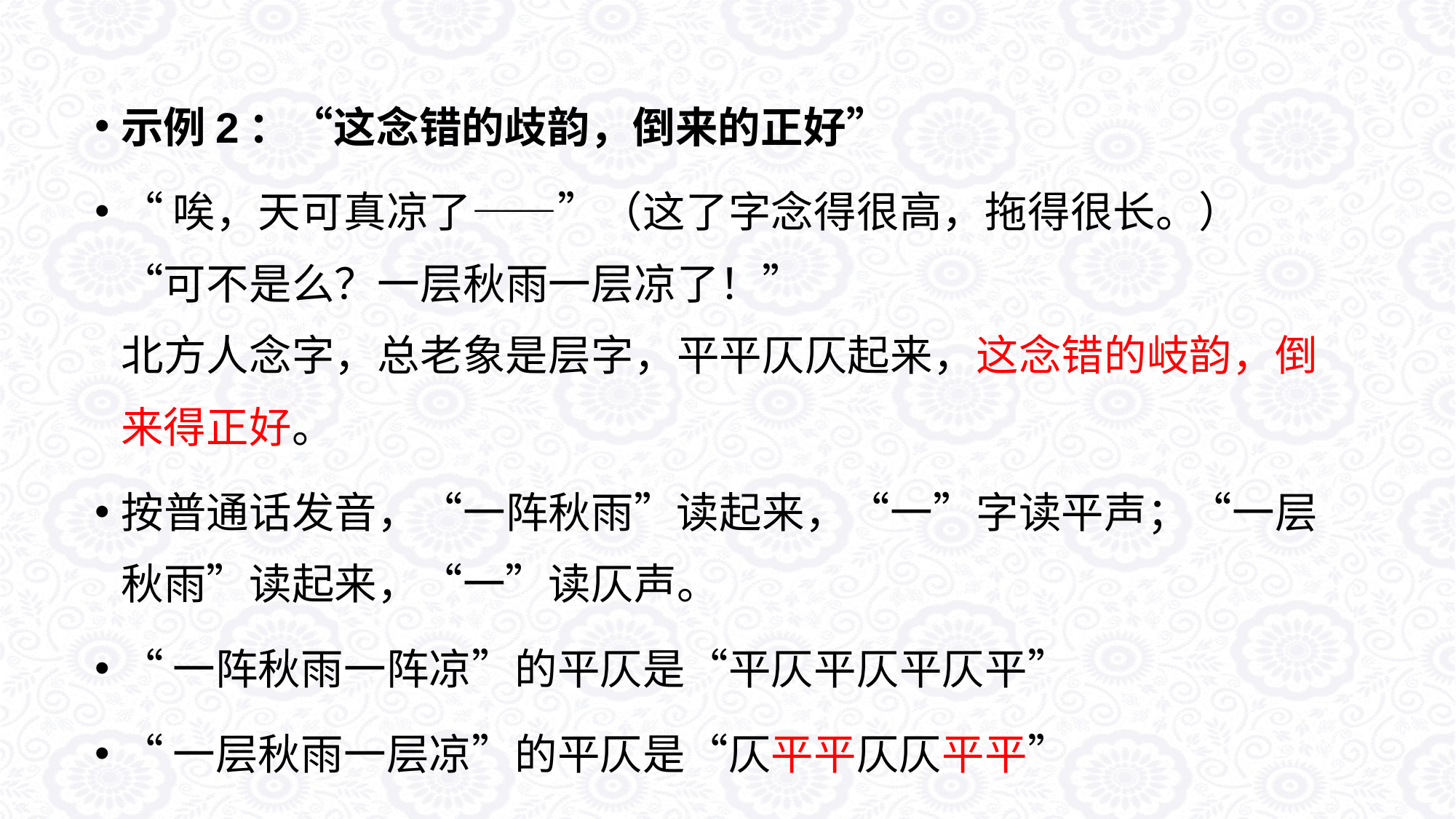

示例2：“这念错的歧韵，倒来的正好”
“唉，天可真凉了——”（这了字念得很高，拖得很长。）
“可不是么？一层秋雨一层凉了！”
北方人念字，总老象是层字，平平仄仄起来，这念错的岐韵，倒来得正好。
按普通话发音，“一阵秋雨”读起来，“一”字读平声；“一层秋雨”读起来，“一”读仄声。
“一阵秋雨一阵凉”的平仄是“平仄平仄平仄平”
“一层秋雨一层凉”的平仄是“仄平平仄仄平平”